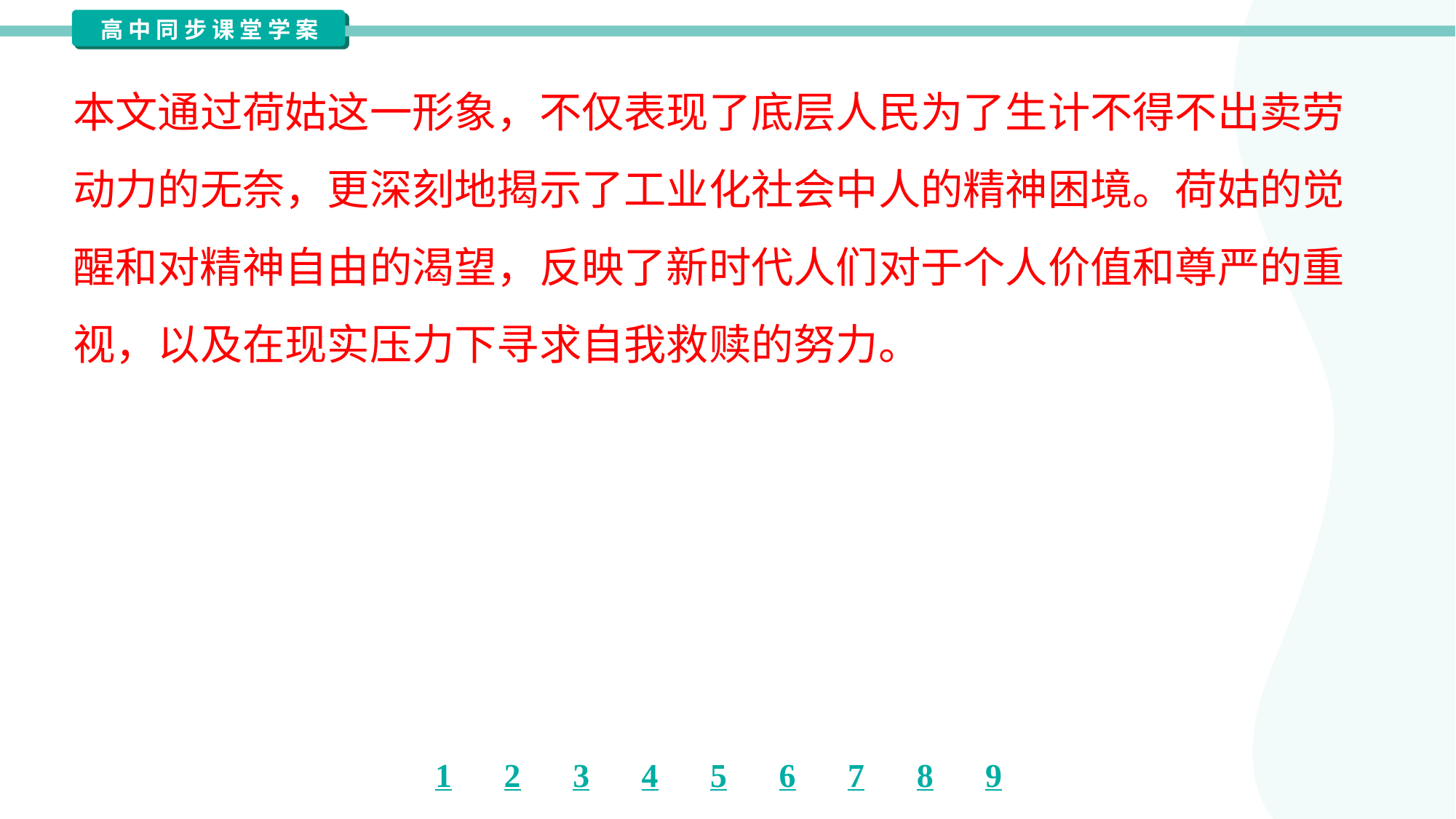

本文通过荷姑这一形象，不仅表现了底层人民为了生计不得不出卖劳
动力的无奈，更深刻地揭示了工业化社会中人的精神困境。荷姑的觉
醒和对精神自由的渴望，反映了新时代人们对于个人价值和尊严的重
视，以及在现实压力下寻求自我救赎的努力。